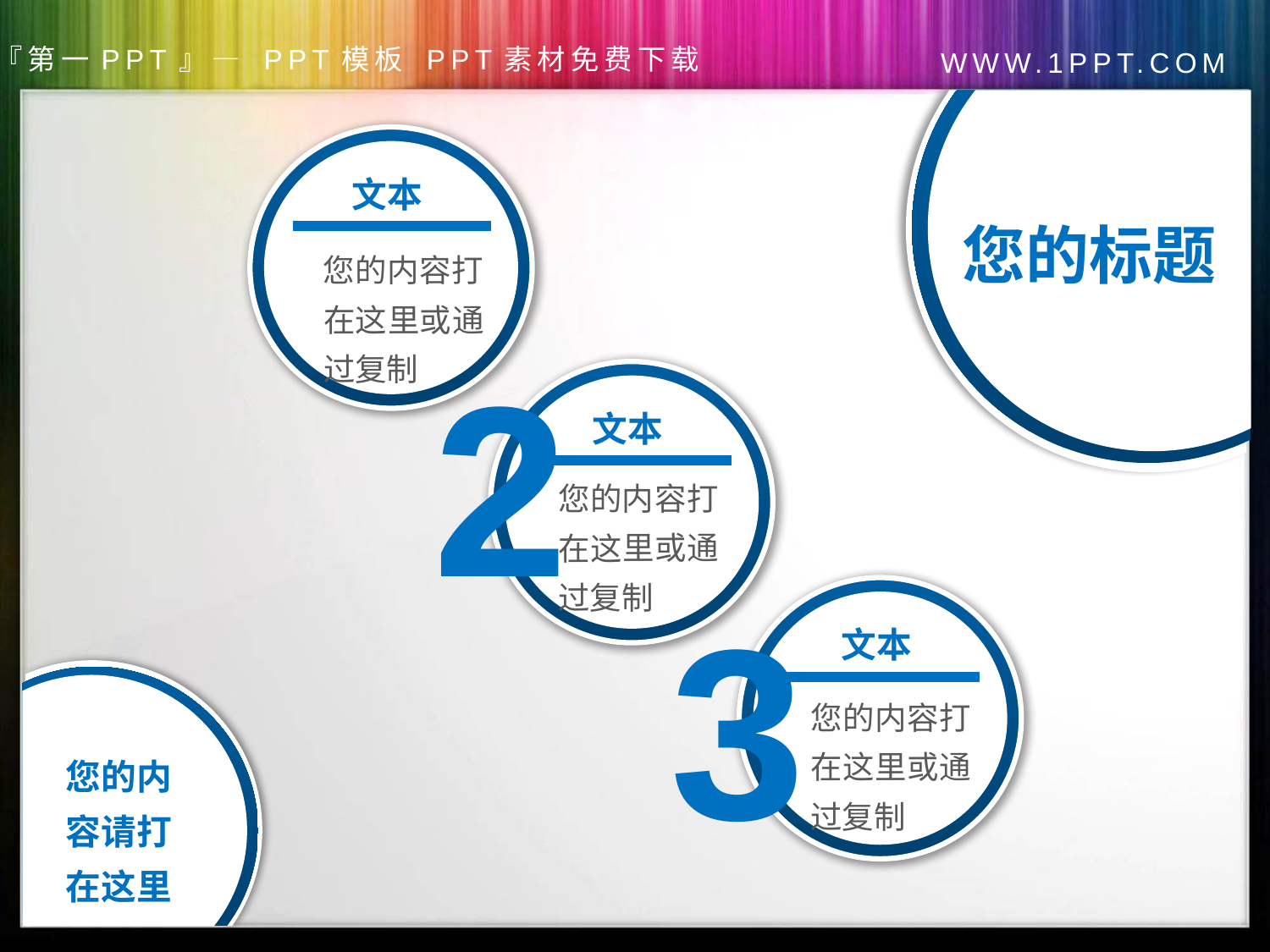

文本
您的标题
您的内容打在这里或通过复制
2

文本
您的内容打在这里或通过复制
3

文本

您的内容打在这里或通过复制
您的内容请打在这里